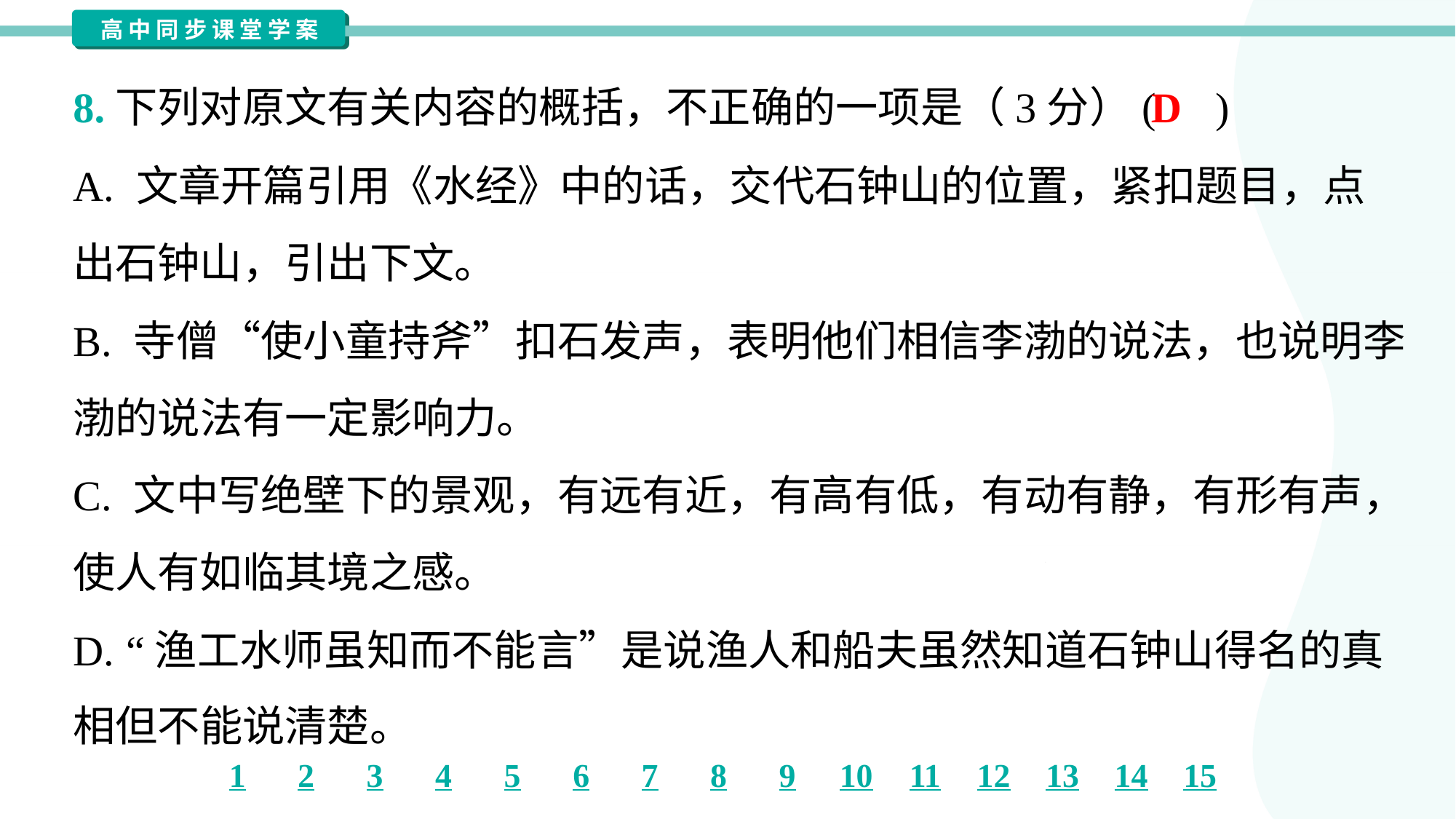

D
8.下列对原文有关内容的概括，不正确的一项是（3分）(     )
A. 文章开篇引用《水经》中的话，交代石钟山的位置，紧扣题目，点
出石钟山，引出下文。
B. 寺僧“使小童持斧”扣石发声，表明他们相信李渤的说法，也说明李
渤的说法有一定影响力。
C. 文中写绝壁下的景观，有远有近，有高有低，有动有静，有形有声，
使人有如临其境之感。
D. “渔工水师虽知而不能言”是说渔人和船夫虽然知道石钟山得名的真
相但不能说清楚。